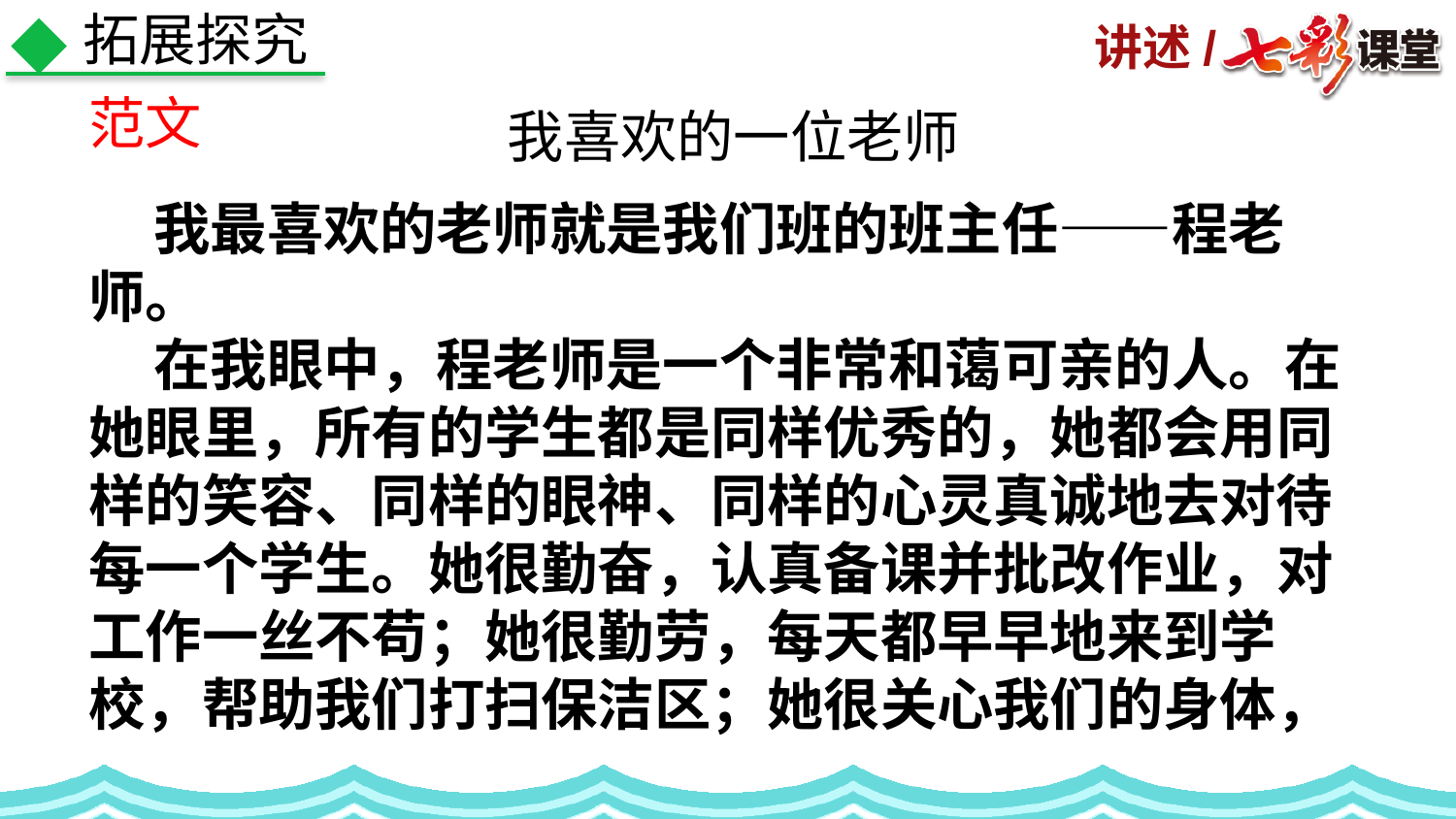

拓展探究

范文
我喜欢的一位老师
    我最喜欢的老师就是我们班的班主任——程老师。
    在我眼中，程老师是一个非常和蔼可亲的人。在她眼里，所有的学生都是同样优秀的，她都会用同样的笑容、同样的眼神、同样的心灵真诚地去对待每一个学生。她很勤奋，认真备课并批改作业，对工作一丝不苟；她很勤劳，每天都早早地来到学校，帮助我们打扫保洁区；她很关心我们的身体，